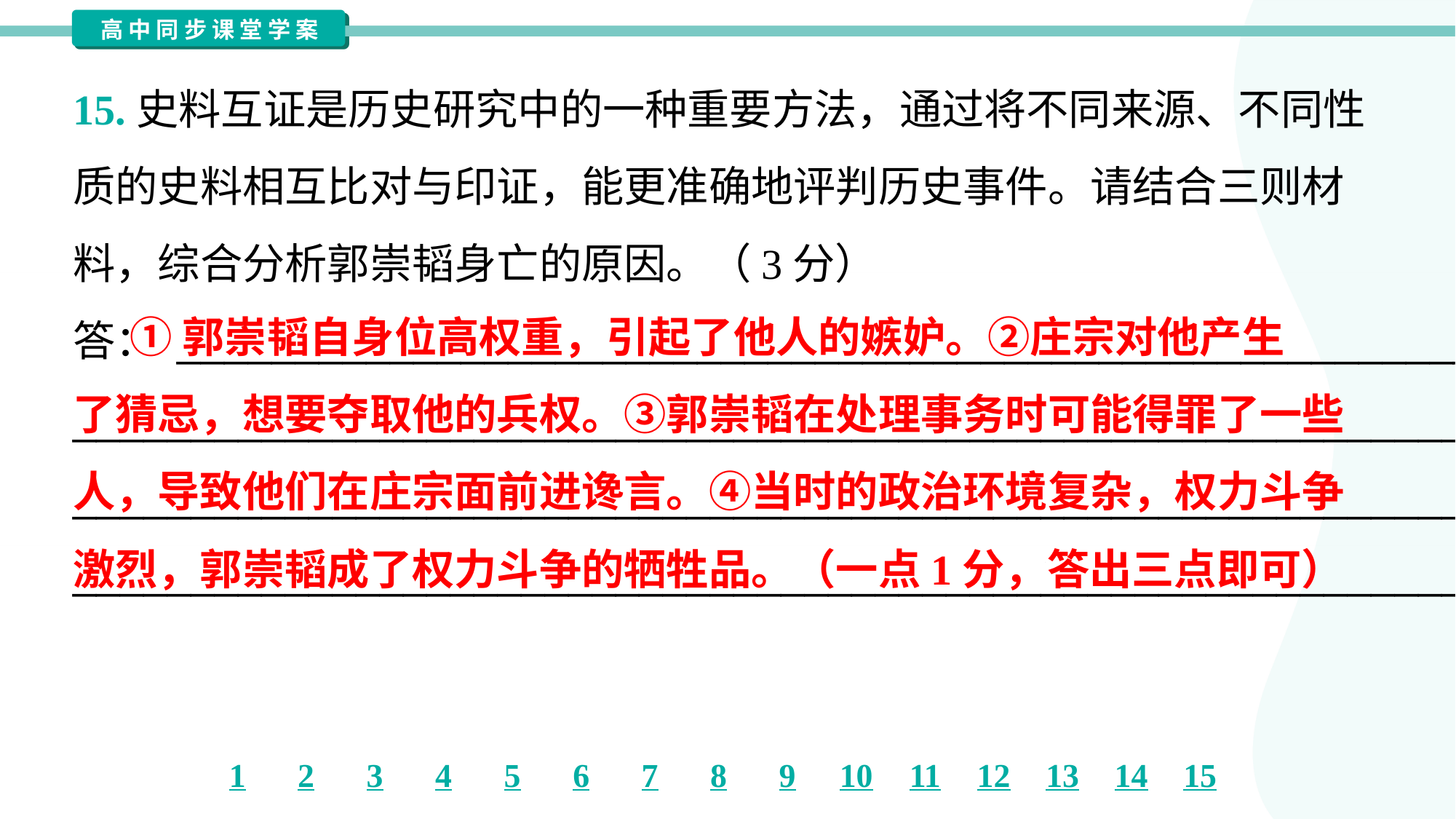

15.史料互证是历史研究中的一种重要方法，通过将不同来源、不同性
质的史料相互比对与印证，能更准确地评判历史事件。请结合三则材
料，综合分析郭崇韬身亡的原因。（3分）
答： ________________________________________________________
_____________________________________________________________
_____________________________________________________________
_____________________________________________________________
      ①郭崇韬自身位高权重，引起了他人的嫉妒。②庄宗对他产生
了猜忌，想要夺取他的兵权。③郭崇韬在处理事务时可能得罪了一些
人，导致他们在庄宗面前进谗言。④当时的政治环境复杂，权力斗争
激烈，郭崇韬成了权力斗争的牺牲品。（一点1分，答出三点即可）